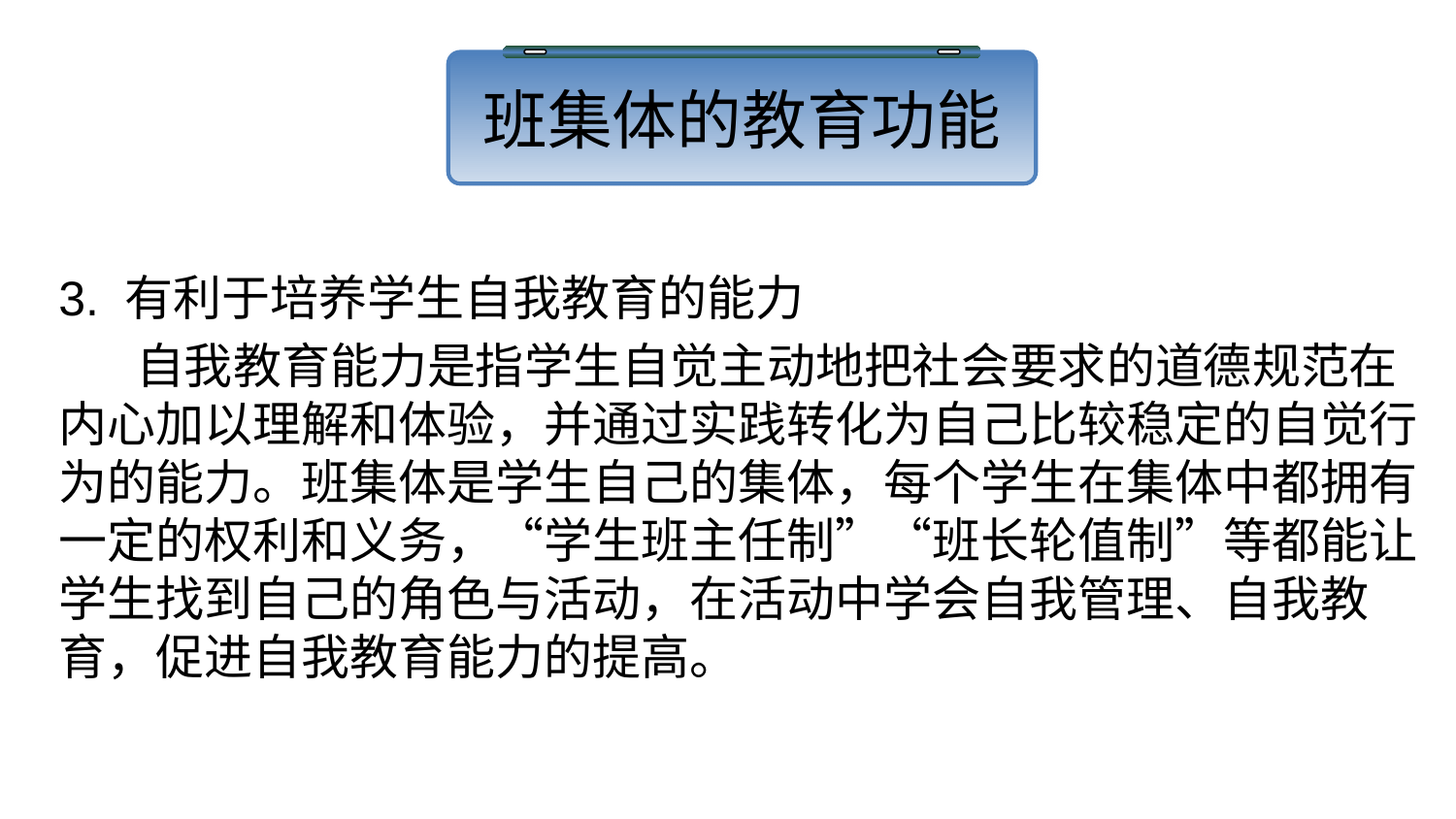

班集体的教育功能
3. 有利于培养学生自我教育的能力
      自我教育能力是指学生自觉主动地把社会要求的道德规范在内心加以理解和体验，并通过实践转化为自己比较稳定的自觉行为的能力。班集体是学生自己的集体，每个学生在集体中都拥有一定的权利和义务，“学生班主任制”“班长轮值制”等都能让学生找到自己的角色与活动，在活动中学会自我管理、自我教育，促进自我教育能力的提高。